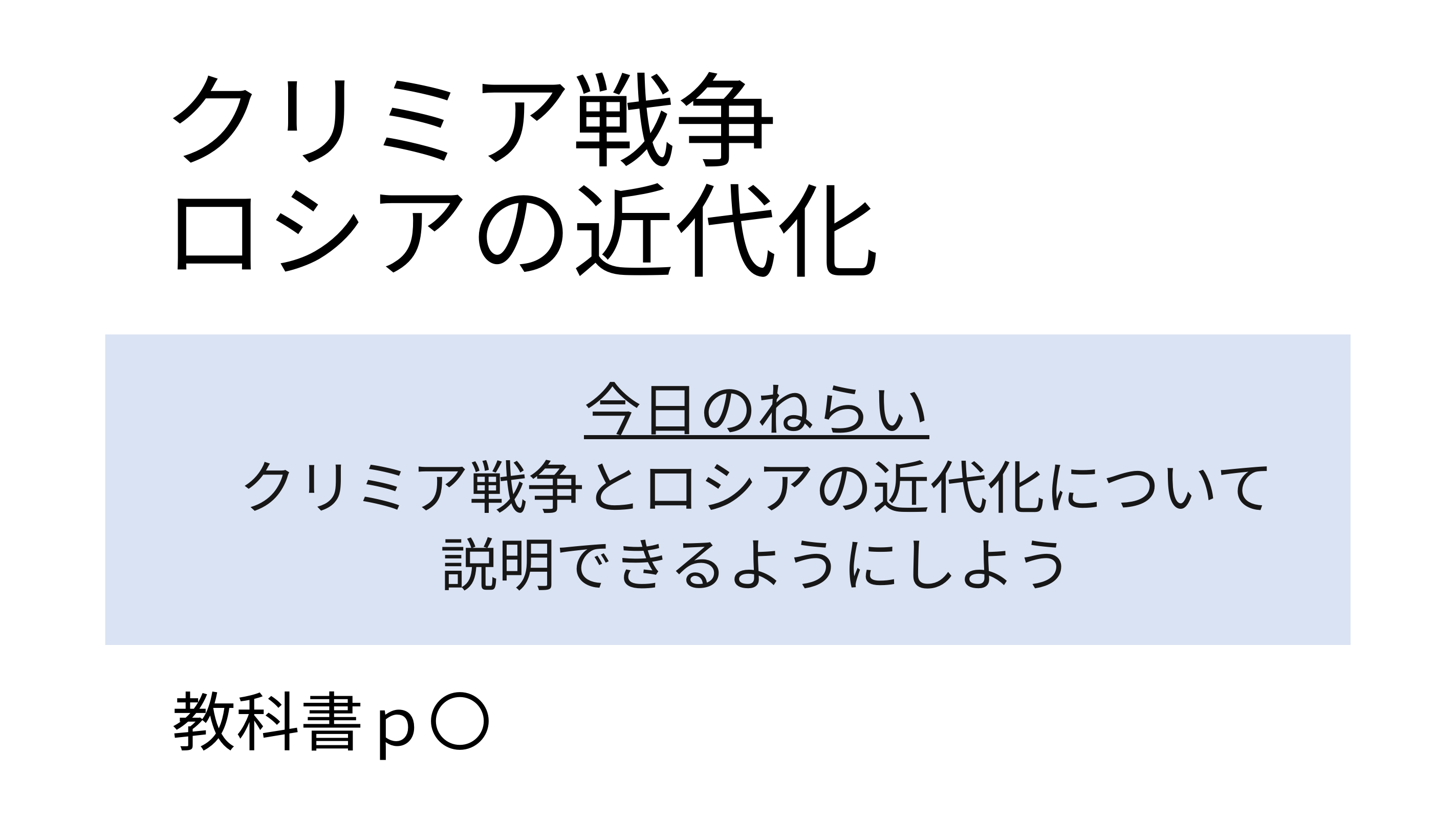

# クリミア戦争 ロシアの近代化
　今日のねらい
　クリミア戦争とロシアの近代化について
　説明できるようにしよう
教科書ｐ〇